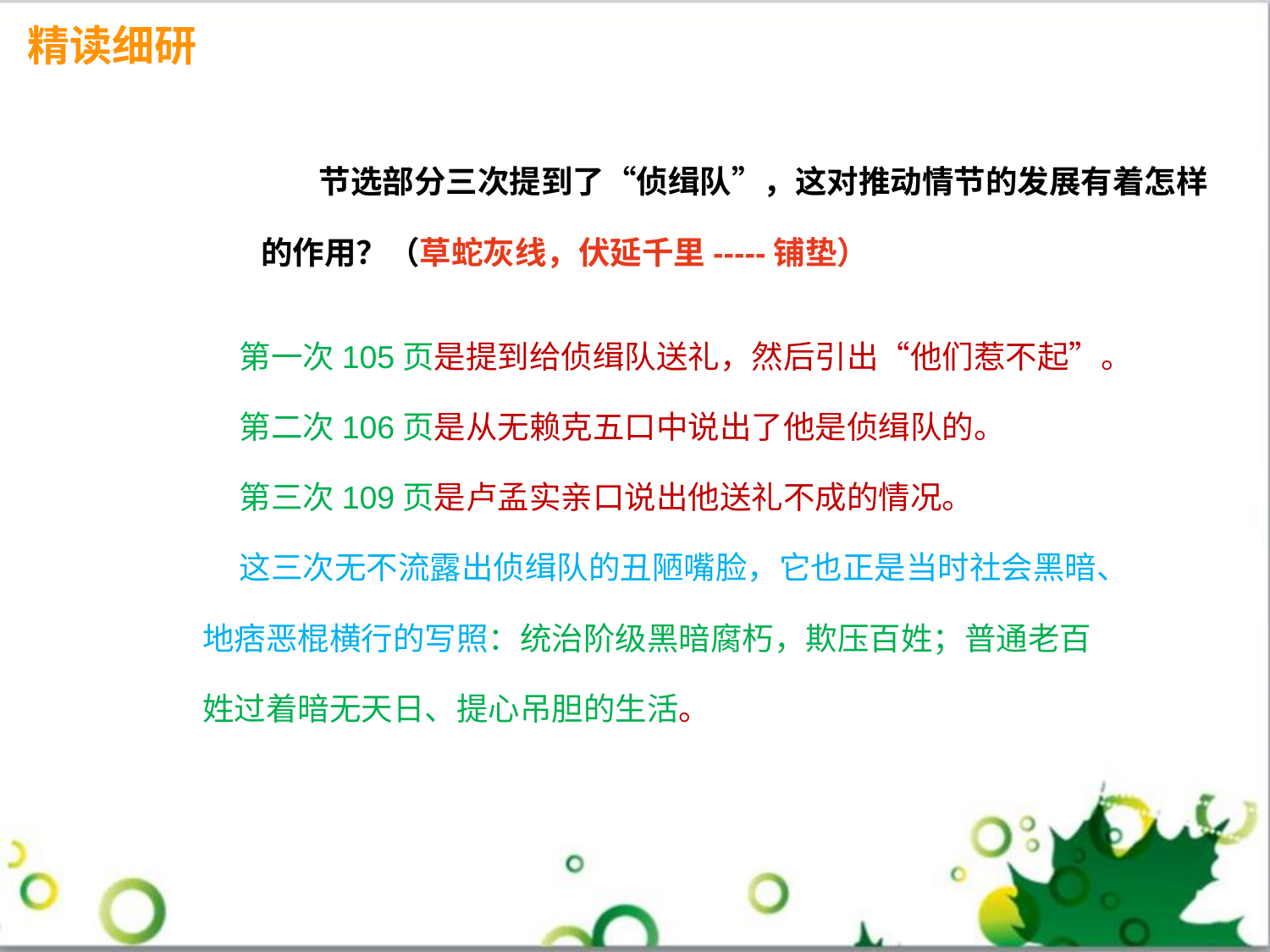

精读细研
# 节选部分三次提到了“侦缉队”，这对推动情节的发展有着怎样的作用？（草蛇灰线，伏延千里-----铺垫）
    第一次105页是提到给侦缉队送礼，然后引出“他们惹不起”。
    第二次106页是从无赖克五口中说出了他是侦缉队的。
    第三次109页是卢孟实亲口说出他送礼不成的情况。
    这三次无不流露出侦缉队的丑陋嘴脸，它也正是当时社会黑暗、地痞恶棍横行的写照：统治阶级黑暗腐朽，欺压百姓；普通老百姓过着暗无天日、提心吊胆的生活。